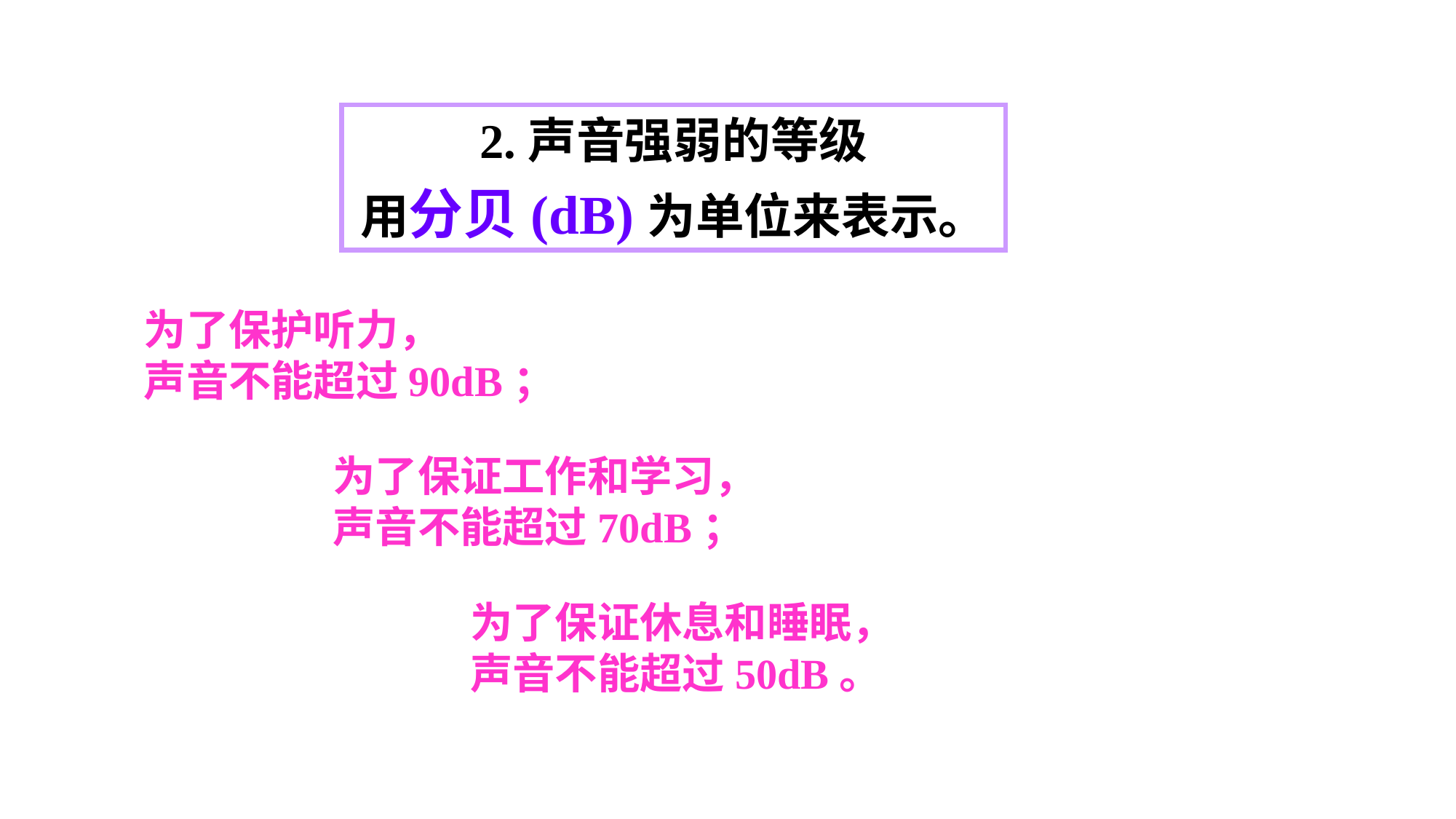

2.声音强弱的等级
用分贝(dB)为单位来表示。
为了保护听力，
声音不能超过90dB；
为了保证工作和学习，
声音不能超过70dB；
为了保证休息和睡眠，
声音不能超过50dB。